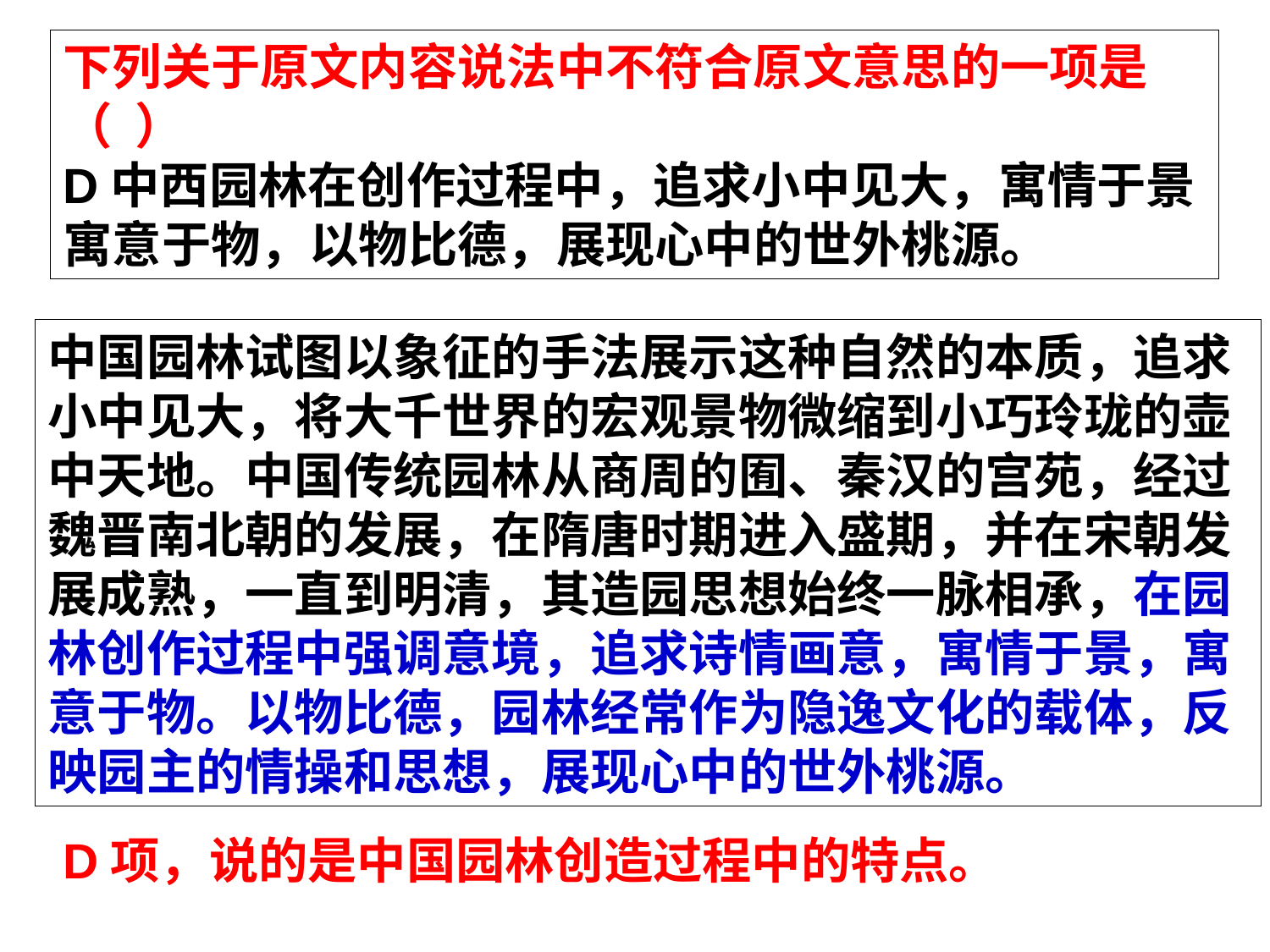

下列关于原文内容说法中不符合原文意思的一项是（  ）
D中西园林在创作过程中，追求小中见大，寓情于景寓意于物，以物比德，展现心中的世外桃源。
中国园林试图以象征的手法展示这种自然的本质，追求小中见大，将大千世界的宏观景物微缩到小巧玲珑的壶中天地。中国传统园林从商周的囿、秦汉的宫苑，经过魏晋南北朝的发展，在隋唐时期进入盛期，并在宋朝发展成熟，一直到明清，其造园思想始终一脉相承，在园林创作过程中强调意境，追求诗情画意，寓情于景，寓意于物。以物比德，园林经常作为隐逸文化的载体，反映园主的情操和思想，展现心中的世外桃源。
D项，说的是中国园林创造过程中的特点。